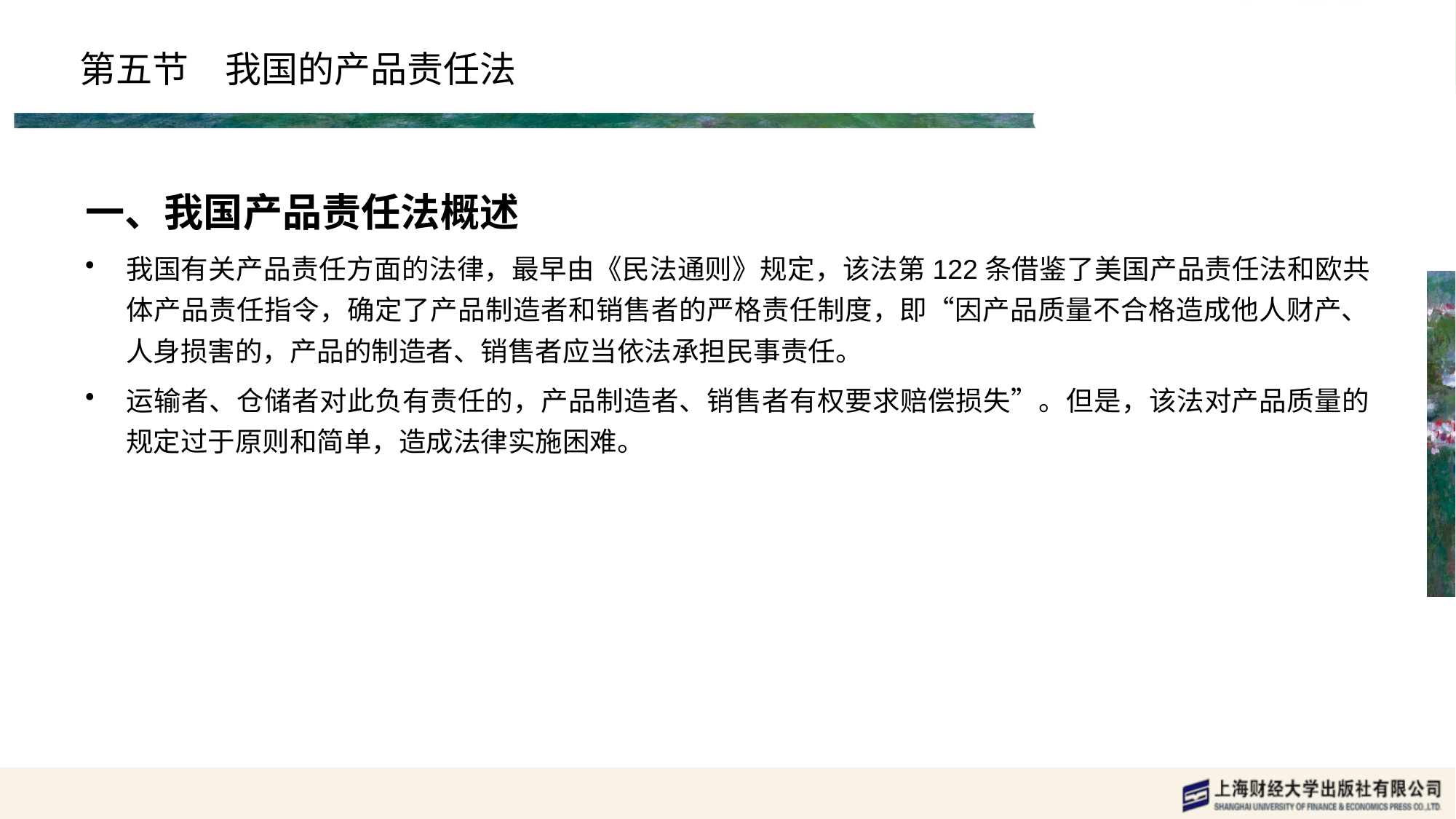

# 第五节　我国的产品责任法
一、我国产品责任法概述
我国有关产品责任方面的法律，最早由《民法通则》规定，该法第122条借鉴了美国产品责任法和欧共体产品责任指令，确定了产品制造者和销售者的严格责任制度，即“因产品质量不合格造成他人财产、人身损害的，产品的制造者、销售者应当依法承担民事责任。
运输者、仓储者对此负有责任的，产品制造者、销售者有权要求赔偿损失”。但是，该法对产品质量的规定过于原则和简单，造成法律实施困难。